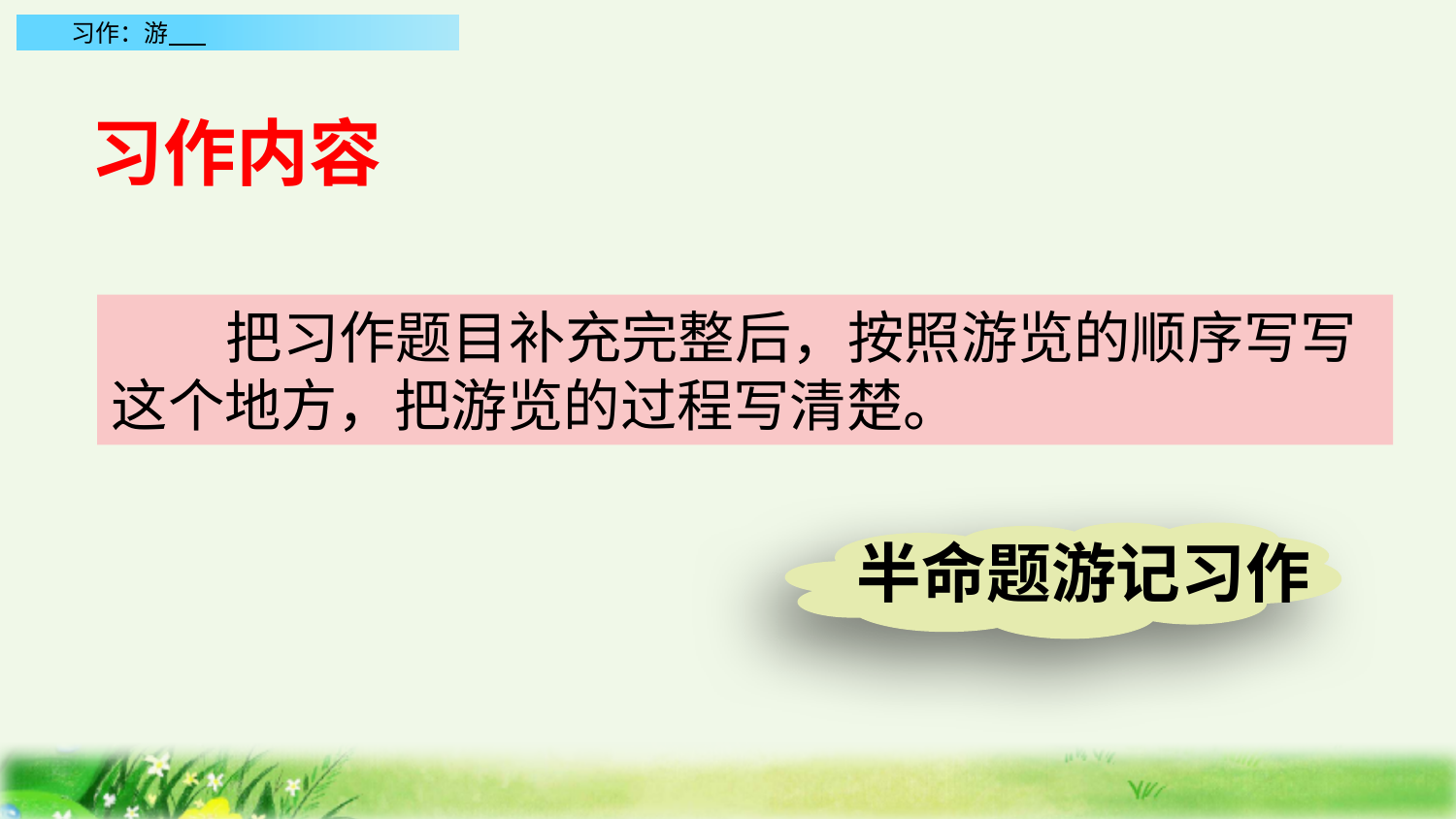

习作内容
        把习作题目补充完整后，按照游览的顺序写写这个地方，把游览的过程写清楚。

半命题游记习作